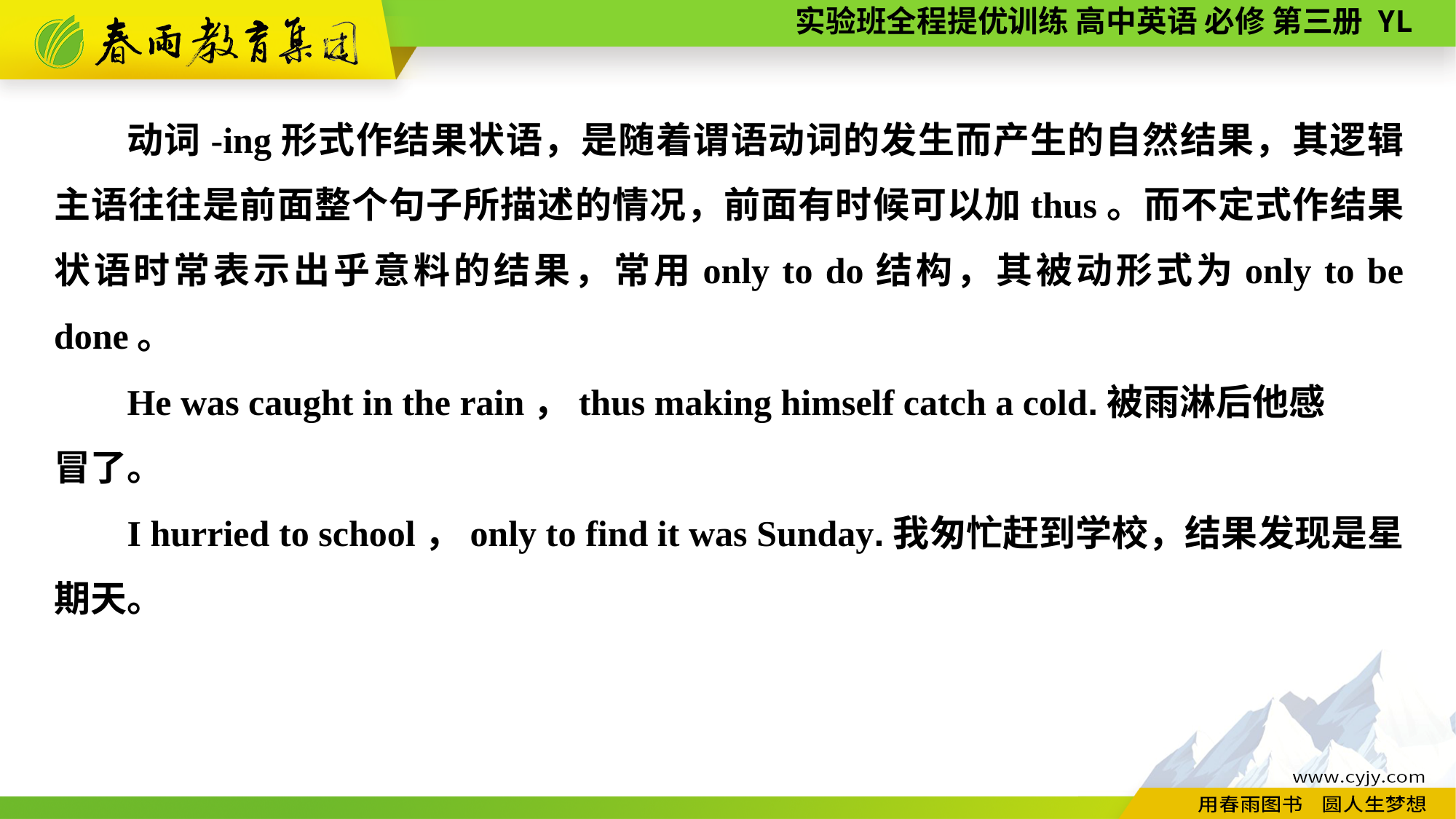

动词-ing形式作结果状语，是随着谓语动词的发生而产生的自然结果，其逻辑主语往往是前面整个句子所描述的情况，前面有时候可以加thus。而不定式作结果状语时常表示出乎意料的结果，常用only to do结构，其被动形式为only to be done。
He was caught in the rain，thus making himself catch a cold.被雨淋后他感
冒了。
I hurried to school，only to find it was Sunday.我匆忙赶到学校，结果发现是星期天。